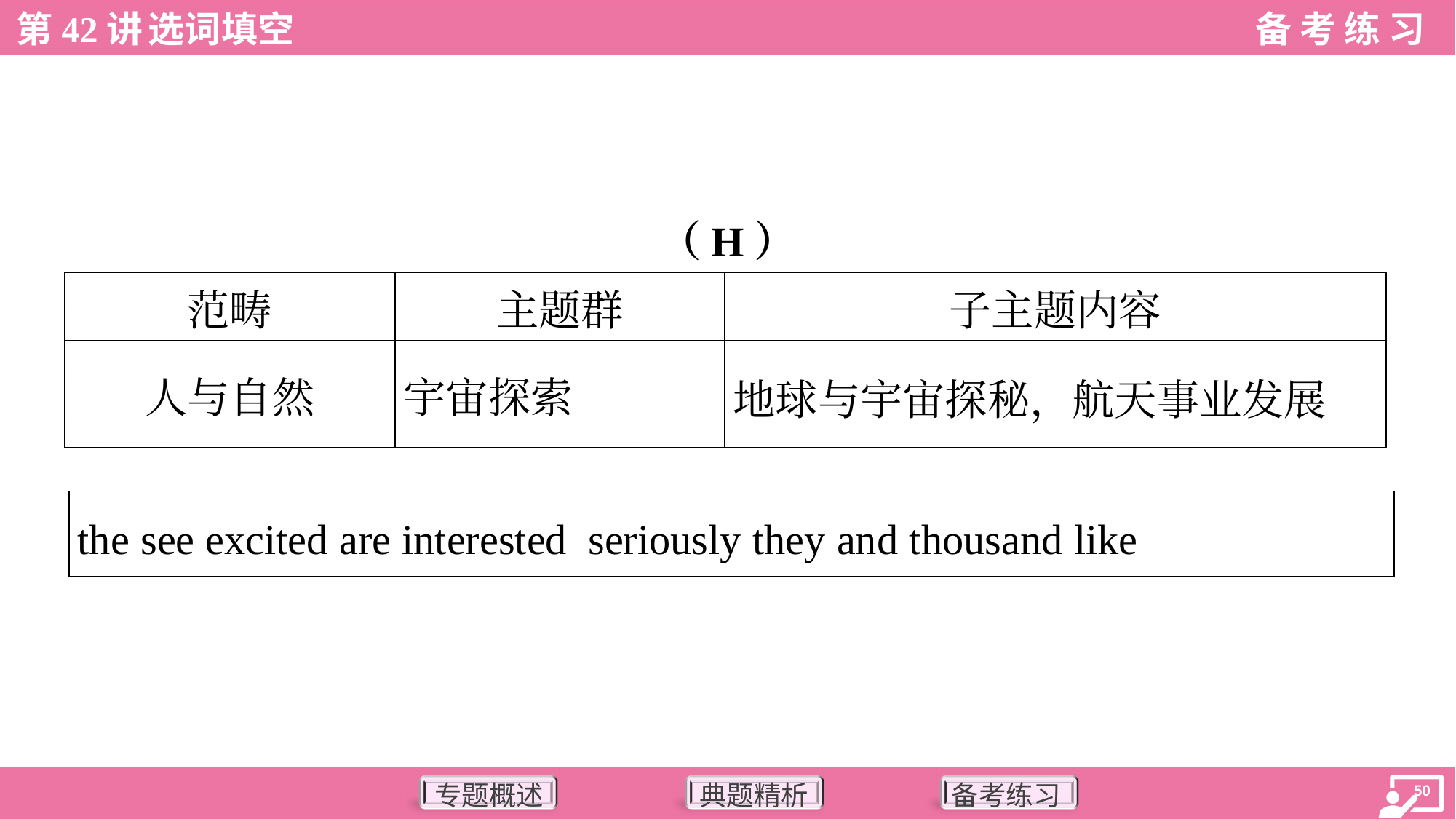

（H）
| 范畴 | 主题群 | 子主题内容 |
| --- | --- | --- |
| 人与自然 | 宇宙探索 | 地球与宇宙探秘，航天事业发展 |
| the see excited are interested seriously they and thousand like |
| --- |